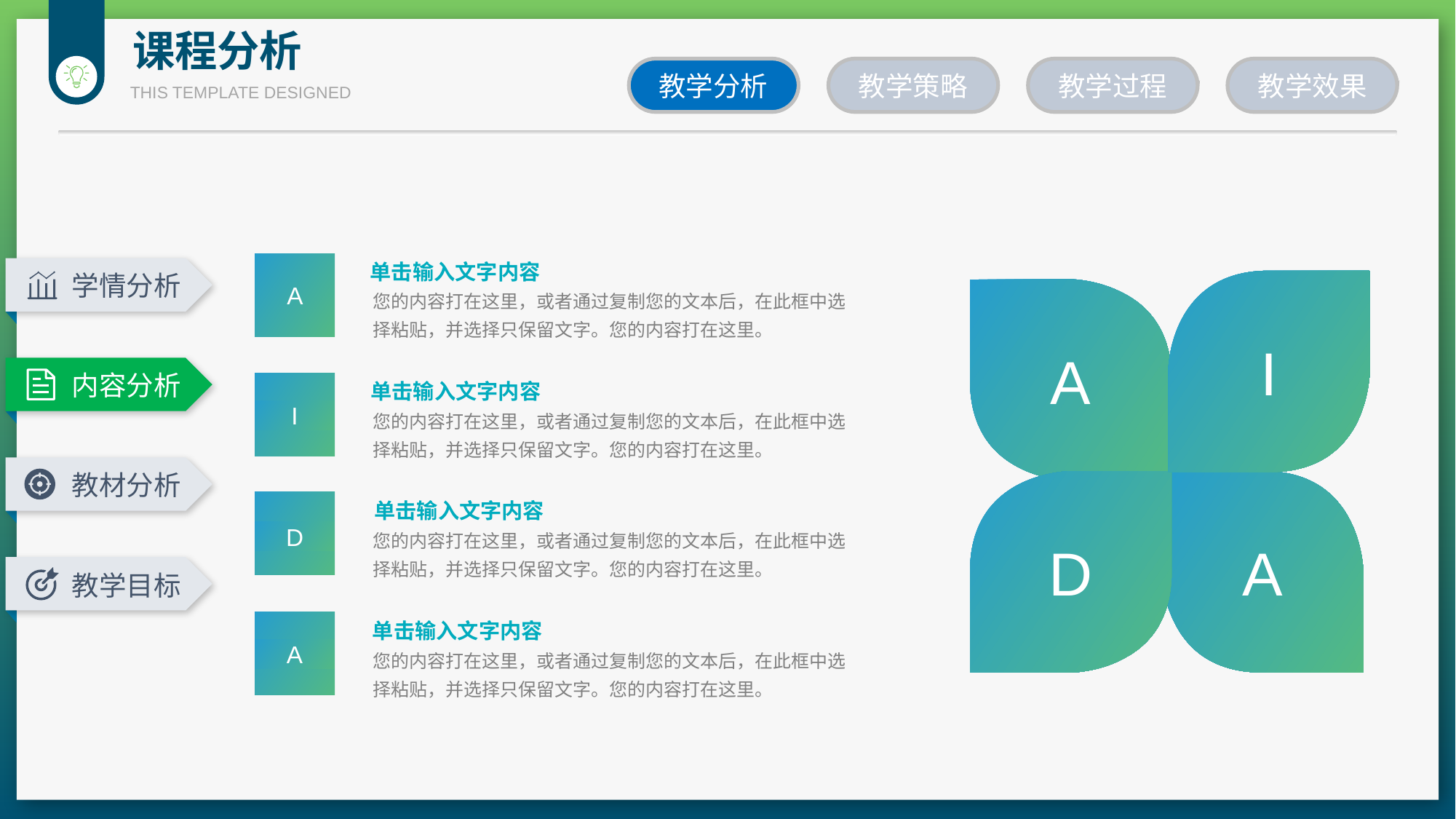

课程分析

教学分析
教学策略
教学过程
教学效果

THIS TEMPLATE DESIGNED
单击输入文字内容
您的内容打在这里，或者通过复制您的文本后，在此框中选择粘贴，并选择只保留文字。您的内容打在这里。

A

学情分析

I
A

内容分析

I
单击输入文字内容
您的内容打在这里，或者通过复制您的文本后，在此框中选择粘贴，并选择只保留文字。您的内容打在这里。

教材分析

D
A

D
单击输入文字内容
您的内容打在这里，或者通过复制您的文本后，在此框中选择粘贴，并选择只保留文字。您的内容打在这里。

教学目标

A
单击输入文字内容
您的内容打在这里，或者通过复制您的文本后，在此框中选择粘贴，并选择只保留文字。您的内容打在这里。